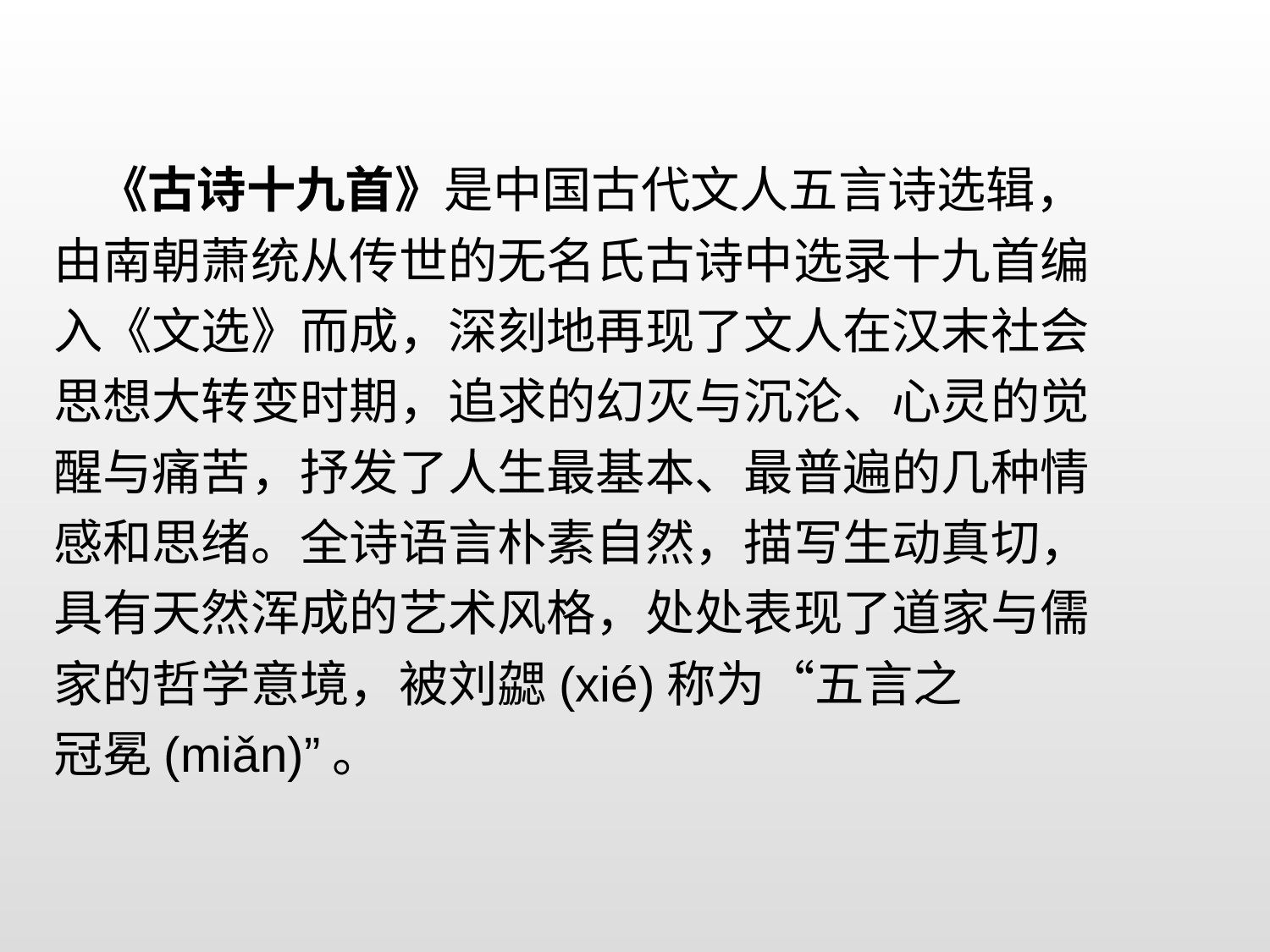

《古诗十九首》是中国古代文人五言诗选辑，由南朝萧统从传世的无名氏古诗中选录十九首编入《文选》而成，深刻地再现了文人在汉末社会思想大转变时期，追求的幻灭与沉沦、心灵的觉醒与痛苦，抒发了人生最基本、最普遍的几种情感和思绪。全诗语言朴素自然，描写生动真切，具有天然浑成的艺术风格，处处表现了道家与儒家的哲学意境，被刘勰(xié)称为“五言之
冠冕(miǎn)”。